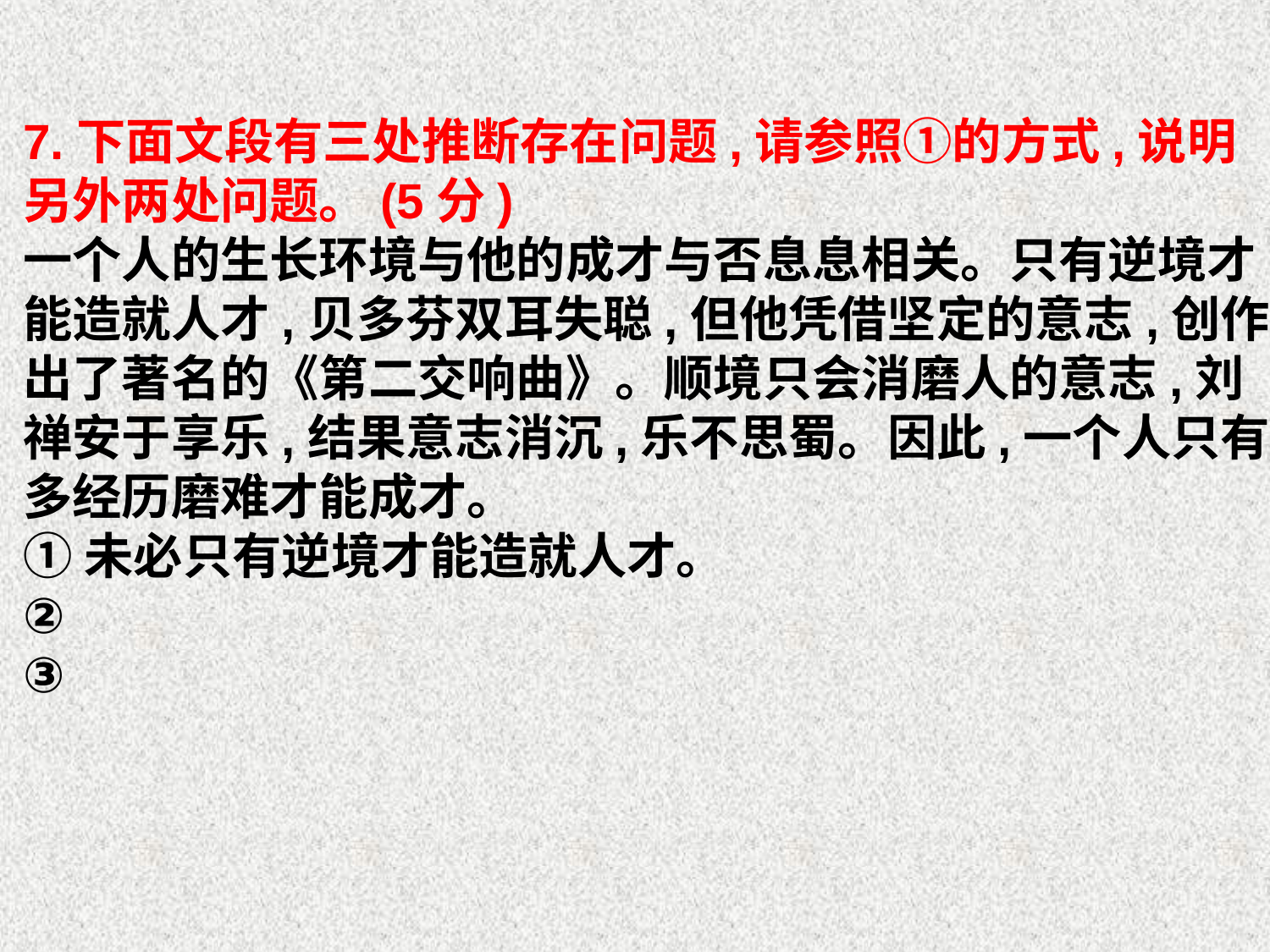

7.下面文段有三处推断存在问题,请参照①的方式,说明另外两处问题。(5分)
一个人的生长环境与他的成才与否息息相关。只有逆境才能造就人才,贝多芬双耳失聪,但他凭借坚定的意志,创作出了著名的《第二交响曲》。顺境只会消磨人的意志,刘禅安于享乐,结果意志消沉,乐不思蜀。因此,一个人只有多经历磨难才能成才。
①未必只有逆境才能造就人才。
②
③